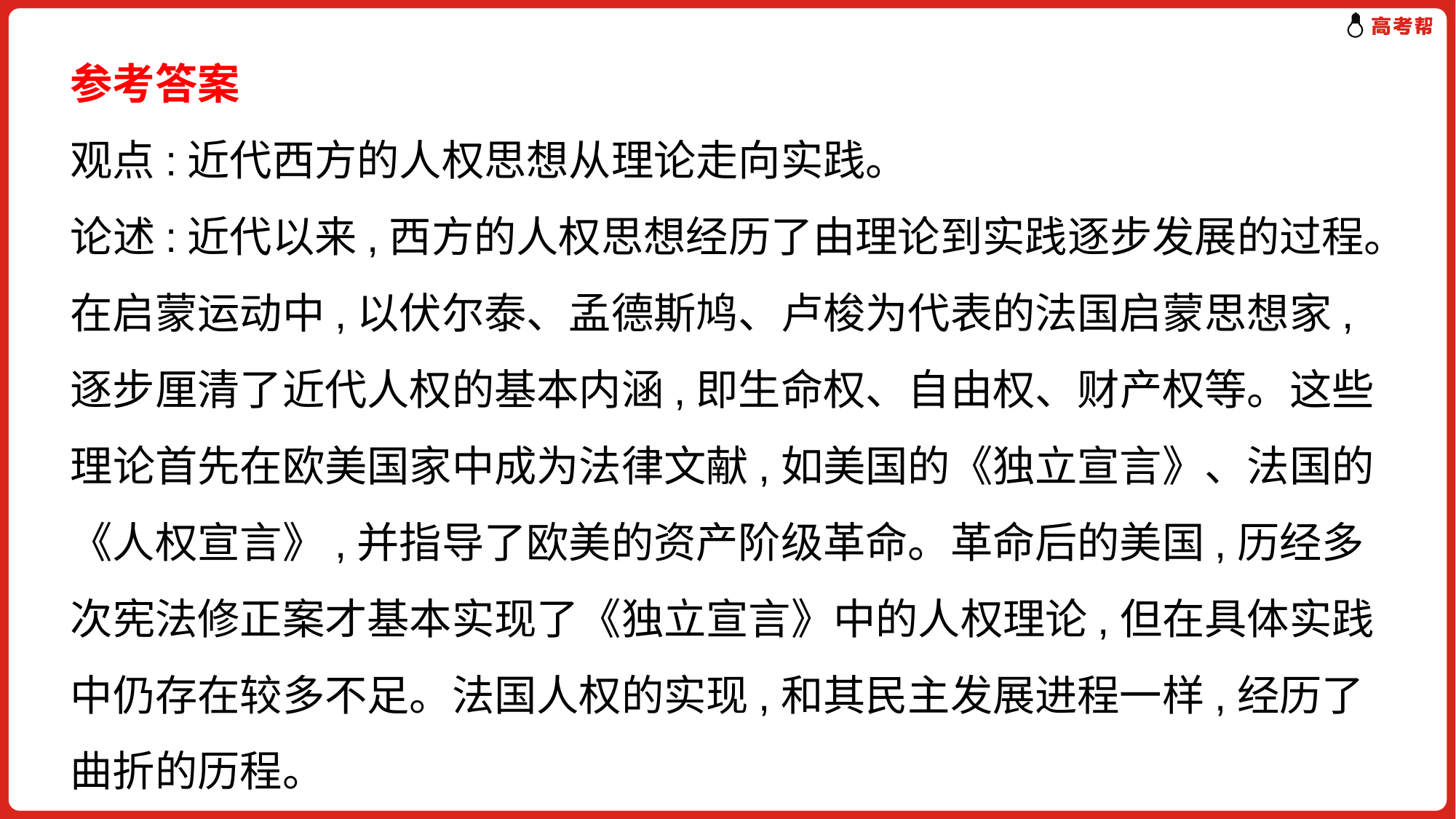

参考答案
观点:近代西方的人权思想从理论走向实践。
论述:近代以来,西方的人权思想经历了由理论到实践逐步发展的过程。在启蒙运动中,以伏尔泰、孟德斯鸠、卢梭为代表的法国启蒙思想家,逐步厘清了近代人权的基本内涵,即生命权、自由权、财产权等。这些理论首先在欧美国家中成为法律文献,如美国的《独立宣言》、法国的《人权宣言》,并指导了欧美的资产阶级革命。革命后的美国,历经多次宪法修正案才基本实现了《独立宣言》中的人权理论,但在具体实践中仍存在较多不足。法国人权的实现,和其民主发展进程一样,经历了曲折的历程。